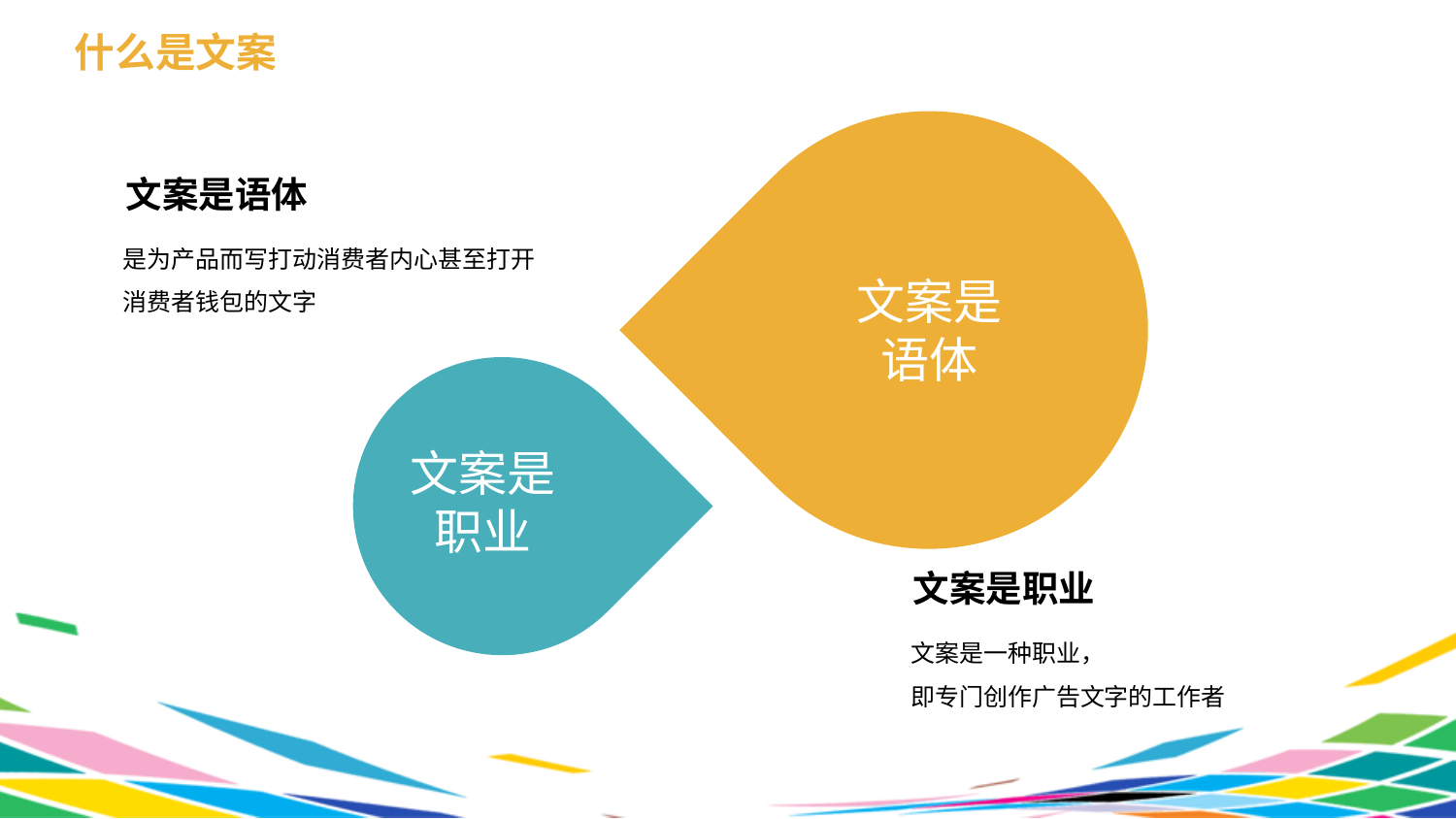

什么是文案

文案是语体
文案是语体
是为产品而写打动消费者内心甚至打开消费者钱包的文字

文案是职业
文案是职业
文案是一种职业，
即专门创作广告文字的工作者